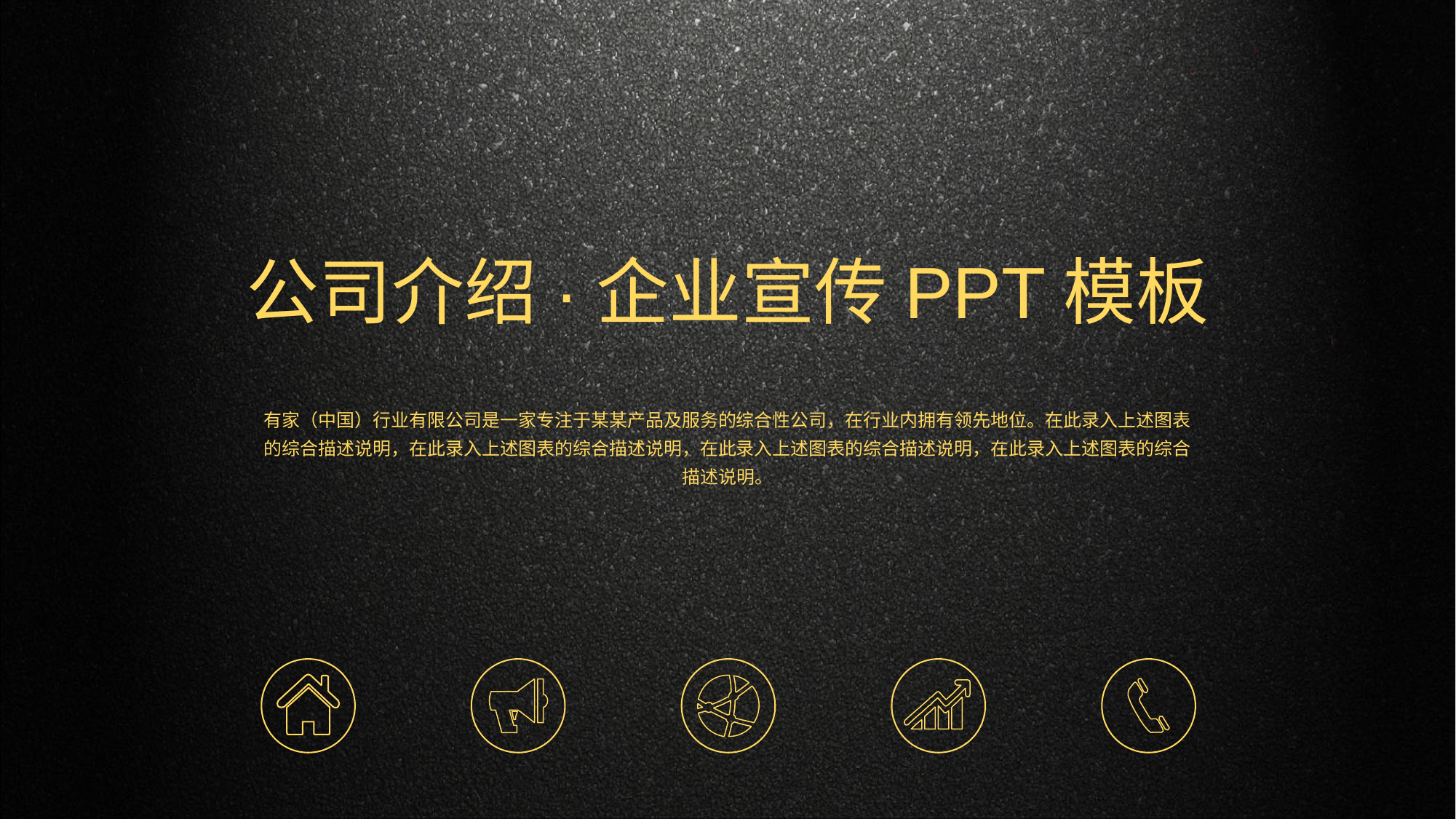

公司介绍·企业宣传PPT模板
有家（中国）行业有限公司是一家专注于某某产品及服务的综合性公司，在行业内拥有领先地位。在此录入上述图表的综合描述说明，在此录入上述图表的综合描述说明，在此录入上述图表的综合描述说明，在此录入上述图表的综合描述说明。